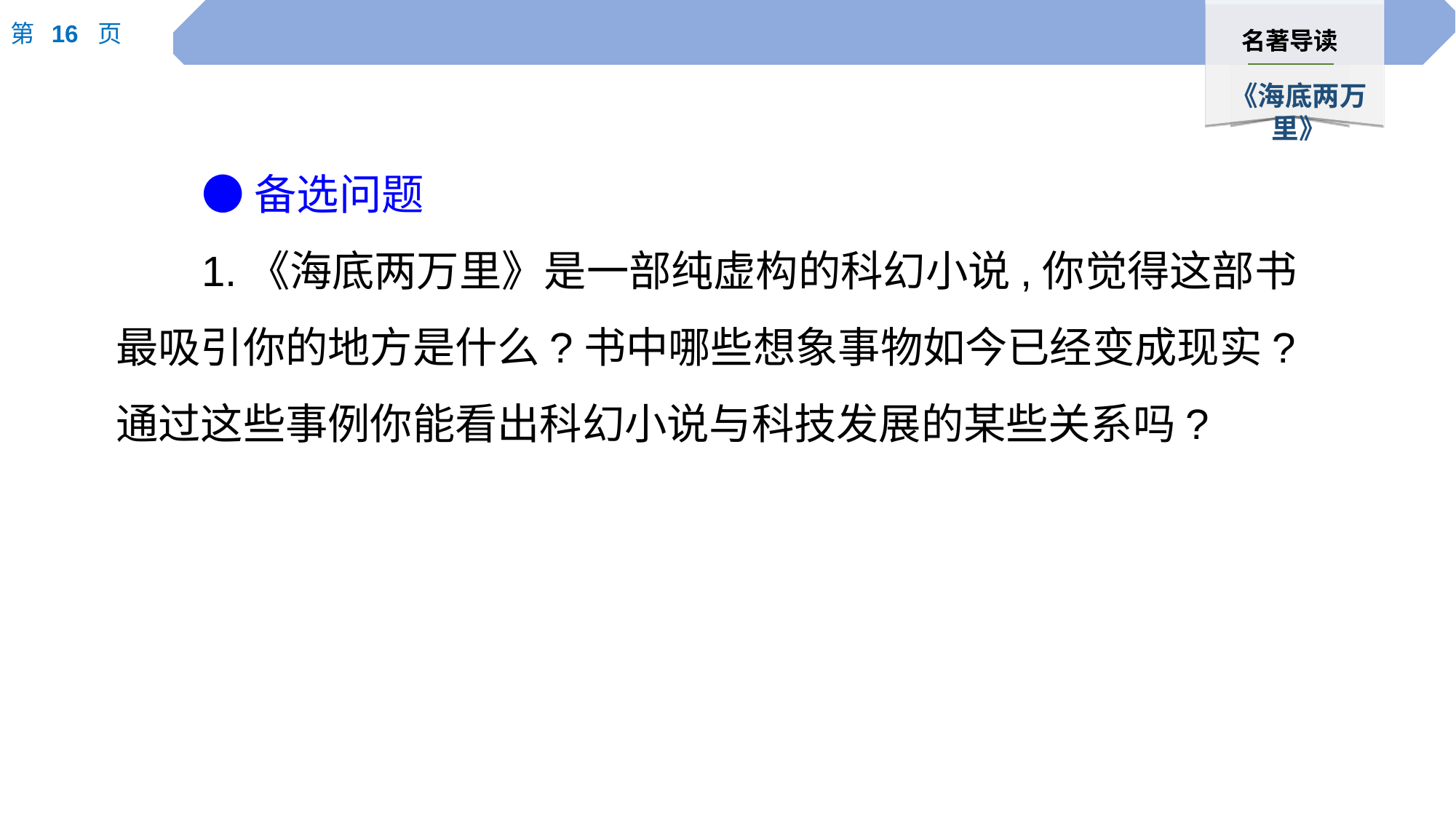

●备选问题

1.《海底两万里》是一部纯虚构的科幻小说,你觉得这部书最吸引你的地方是什么?书中哪些想象事物如今已经变成现实?通过这些事例你能看出科幻小说与科技发展的某些关系吗?